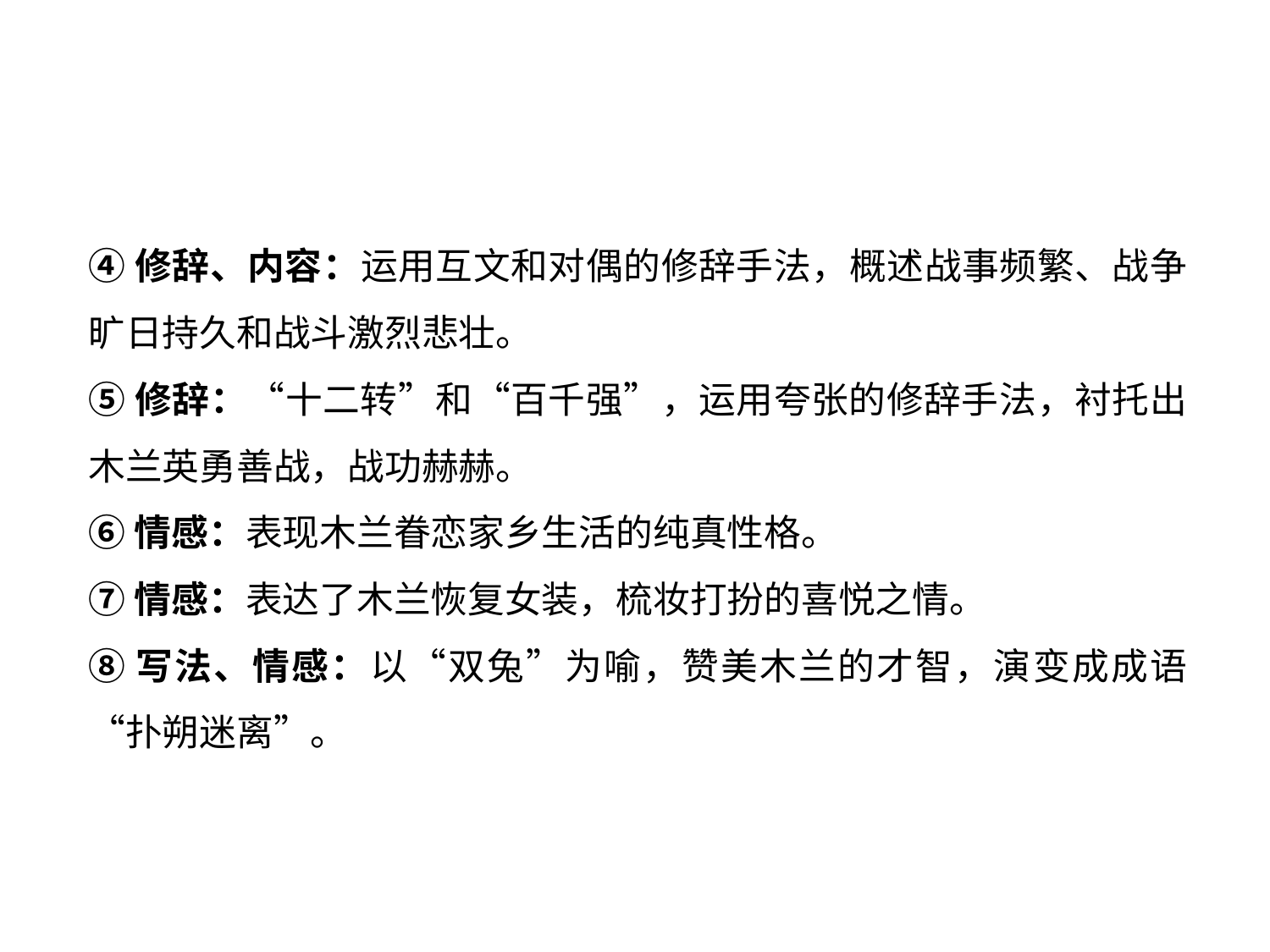

④修辞、内容：运用互文和对偶的修辞手法，概述战事频繁、战争旷日持久和战斗激烈悲壮。
⑤修辞：“十二转”和“百千强”，运用夸张的修辞手法，衬托出木兰英勇善战，战功赫赫。
⑥情感：表现木兰眷恋家乡生活的纯真性格。
⑦情感：表达了木兰恢复女装，梳妆打扮的喜悦之情。
⑧写法、情感：以“双兔”为喻，赞美木兰的才智，演变成成语“扑朔迷离”。